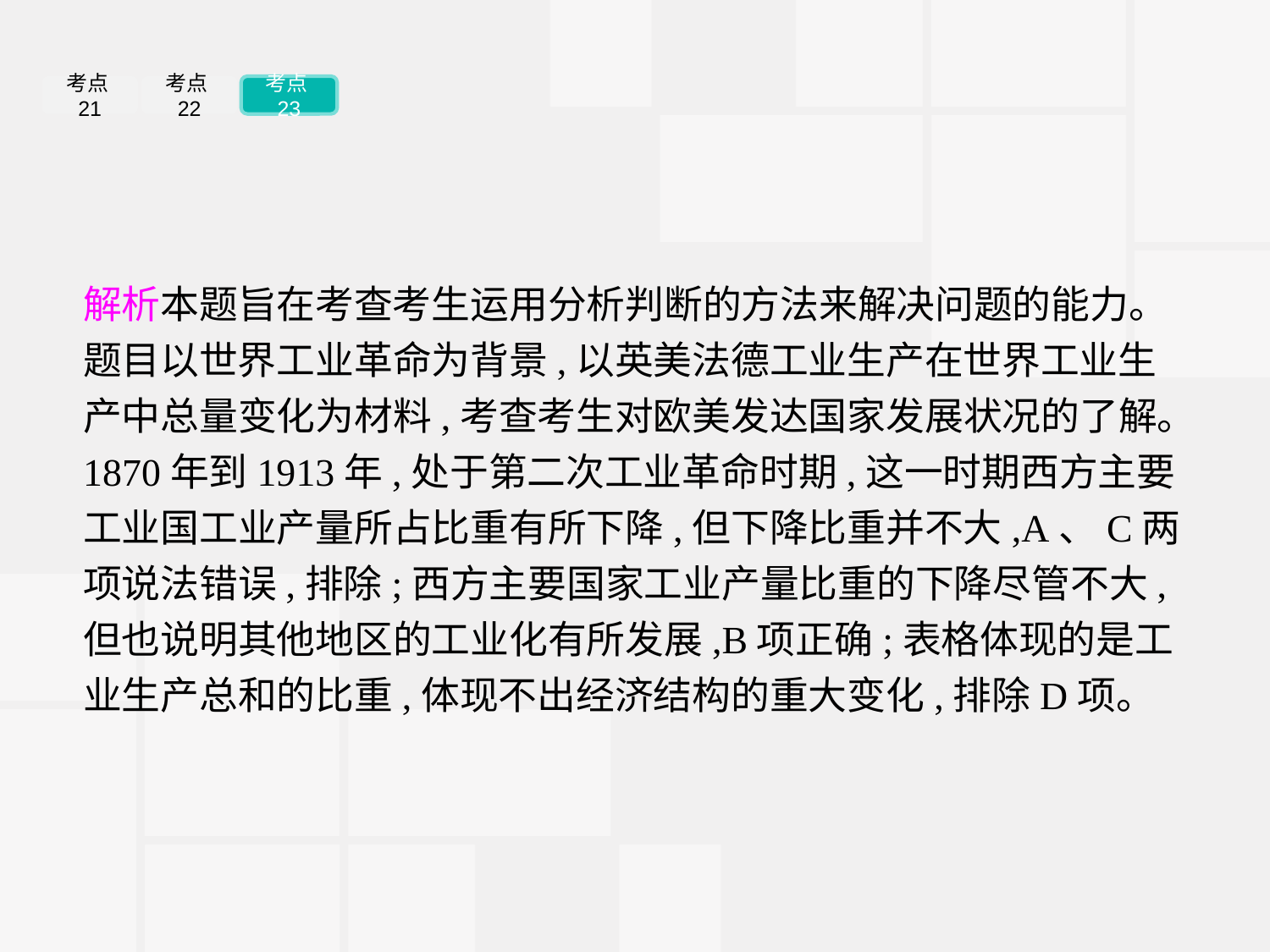

考点21
考点22
考点23
解析本题旨在考查考生运用分析判断的方法来解决问题的能力。题目以世界工业革命为背景,以英美法德工业生产在世界工业生产中总量变化为材料,考查考生对欧美发达国家发展状况的了解。1870年到1913年,处于第二次工业革命时期,这一时期西方主要工业国工业产量所占比重有所下降,但下降比重并不大,A、C两项说法错误,排除;西方主要国家工业产量比重的下降尽管不大,但也说明其他地区的工业化有所发展,B项正确;表格体现的是工业生产总和的比重,体现不出经济结构的重大变化,排除D项。